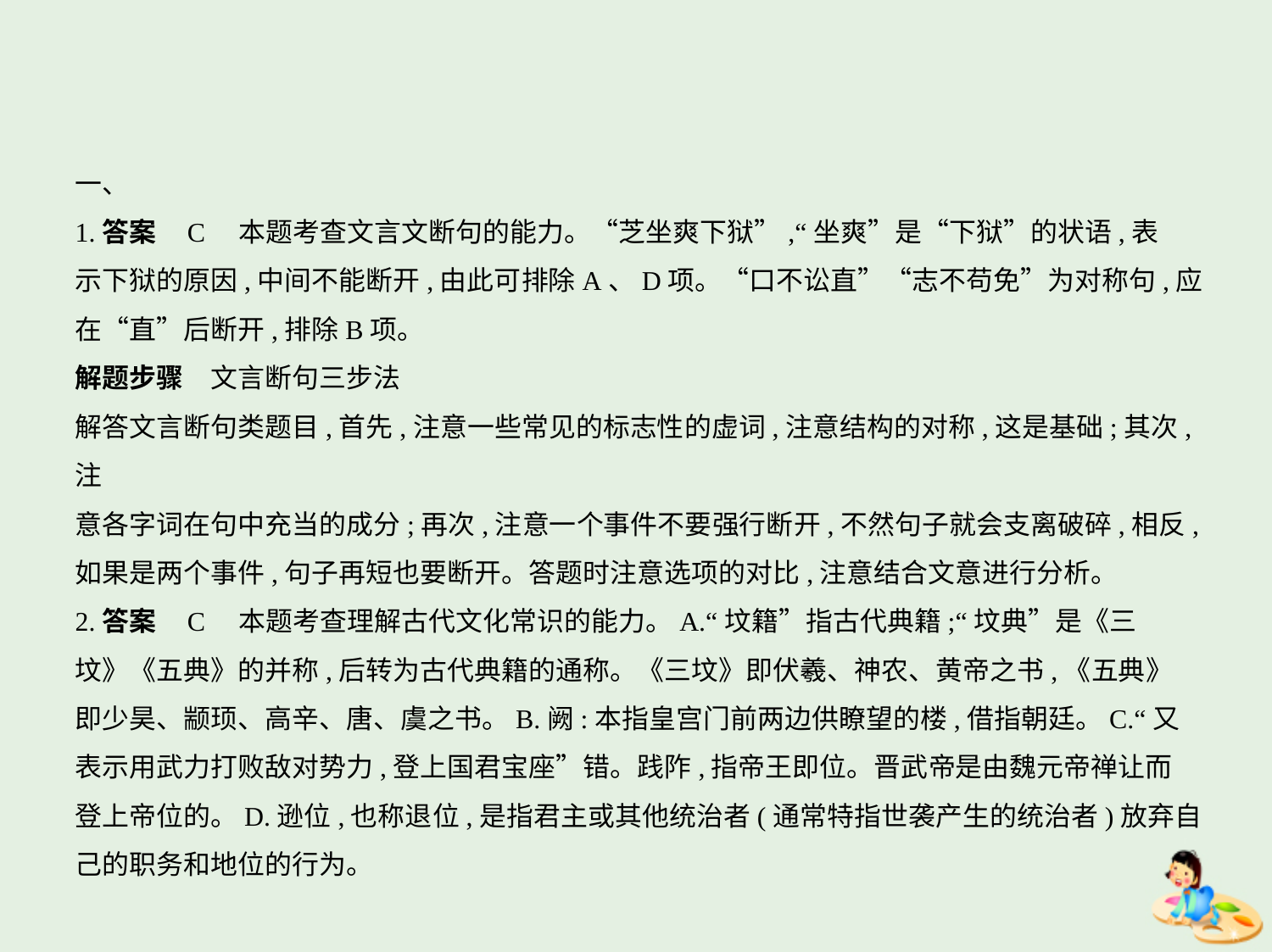

一、
1.答案    C　本题考查文言文断句的能力。“芝坐爽下狱”,“坐爽”是“下狱”的状语,表
示下狱的原因,中间不能断开,由此可排除A、D项。“口不讼直”“志不苟免”为对称句,应
在“直”后断开,排除B项。
解题步骤　文言断句三步法
解答文言断句类题目,首先,注意一些常见的标志性的虚词,注意结构的对称,这是基础;其次,注
意各字词在句中充当的成分;再次,注意一个事件不要强行断开,不然句子就会支离破碎,相反,
如果是两个事件,句子再短也要断开。答题时注意选项的对比,注意结合文意进行分析。
2.答案    C　本题考查理解古代文化常识的能力。A.“坟籍”指古代典籍;“坟典”是《三
坟》《五典》的并称,后转为古代典籍的通称。《三坟》即伏羲、神农、黄帝之书,《五典》
即少昊、颛顼、高辛、唐、虞之书。B.阙:本指皇宫门前两边供瞭望的楼,借指朝廷。C.“又
表示用武力打败敌对势力,登上国君宝座”错。践阼,指帝王即位。晋武帝是由魏元帝禅让而
登上帝位的。D.逊位,也称退位,是指君主或其他统治者(通常特指世袭产生的统治者)放弃自
己的职务和地位的行为。